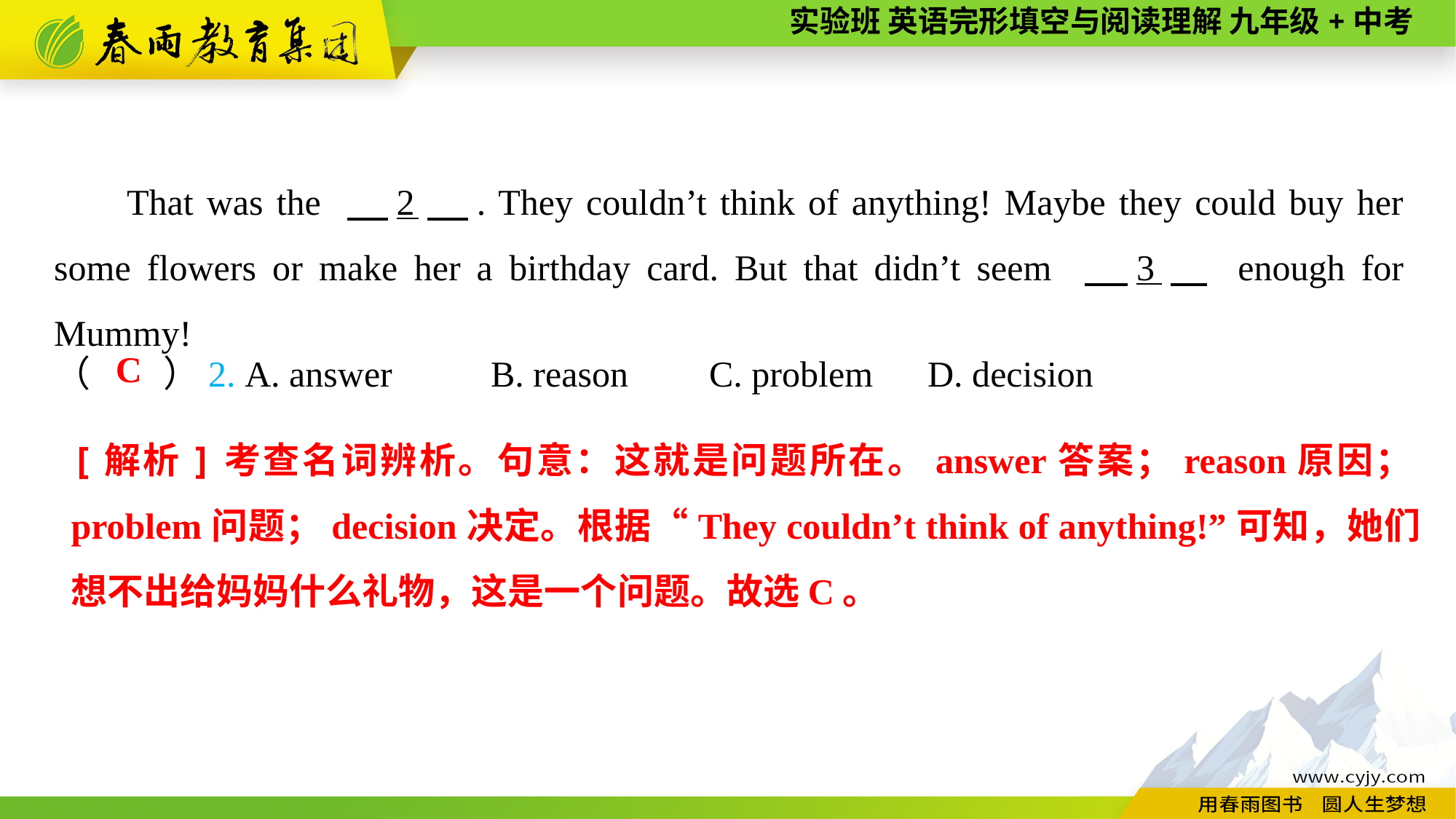

That was the 　2　. They couldn’t think of anything! Maybe they could buy her some flowers or make her a birthday card. But that didn’t seem 　3　 enough for Mummy!
（　　）2. A. answer	B. reason	C. problem	D. decision
C
[解析]考查名词辨析。句意：这就是问题所在。answer答案；reason原因；problem问题；decision决定。根据“They couldn’t think of anything!”可知，她们想不出给妈妈什么礼物，这是一个问题。故选C。